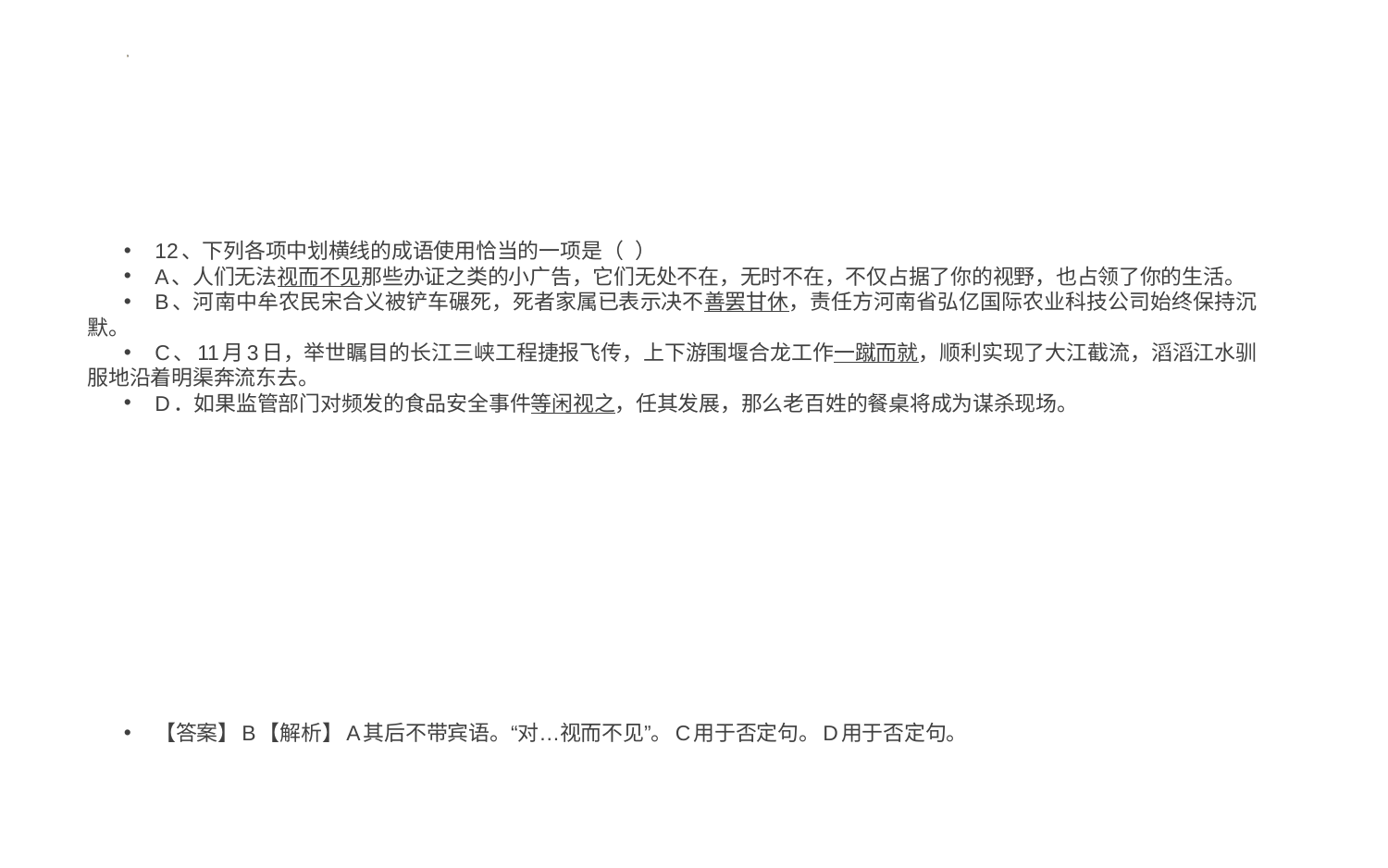

#
12、下列各项中划横线的成语使用恰当的一项是（  ）
A、人们无法视而不见那些办证之类的小广告，它们无处不在，无时不在，不仅占据了你的视野，也占领了你的生活。
B、河南中牟农民宋合义被铲车碾死，死者家属已表示决不善罢甘休，责任方河南省弘亿国际农业科技公司始终保持沉默。
C、11月3日，举世瞩目的长江三峡工程捷报飞传，上下游围堰合龙工作一蹴而就，顺利实现了大江截流，滔滔江水驯服地沿着明渠奔流东去。
D．如果监管部门对频发的食品安全事件等闲视之，任其发展，那么老百姓的餐桌将成为谋杀现场。

【答案】B【解析】A其后不带宾语。“对…视而不见”。C用于否定句。D用于否定句。